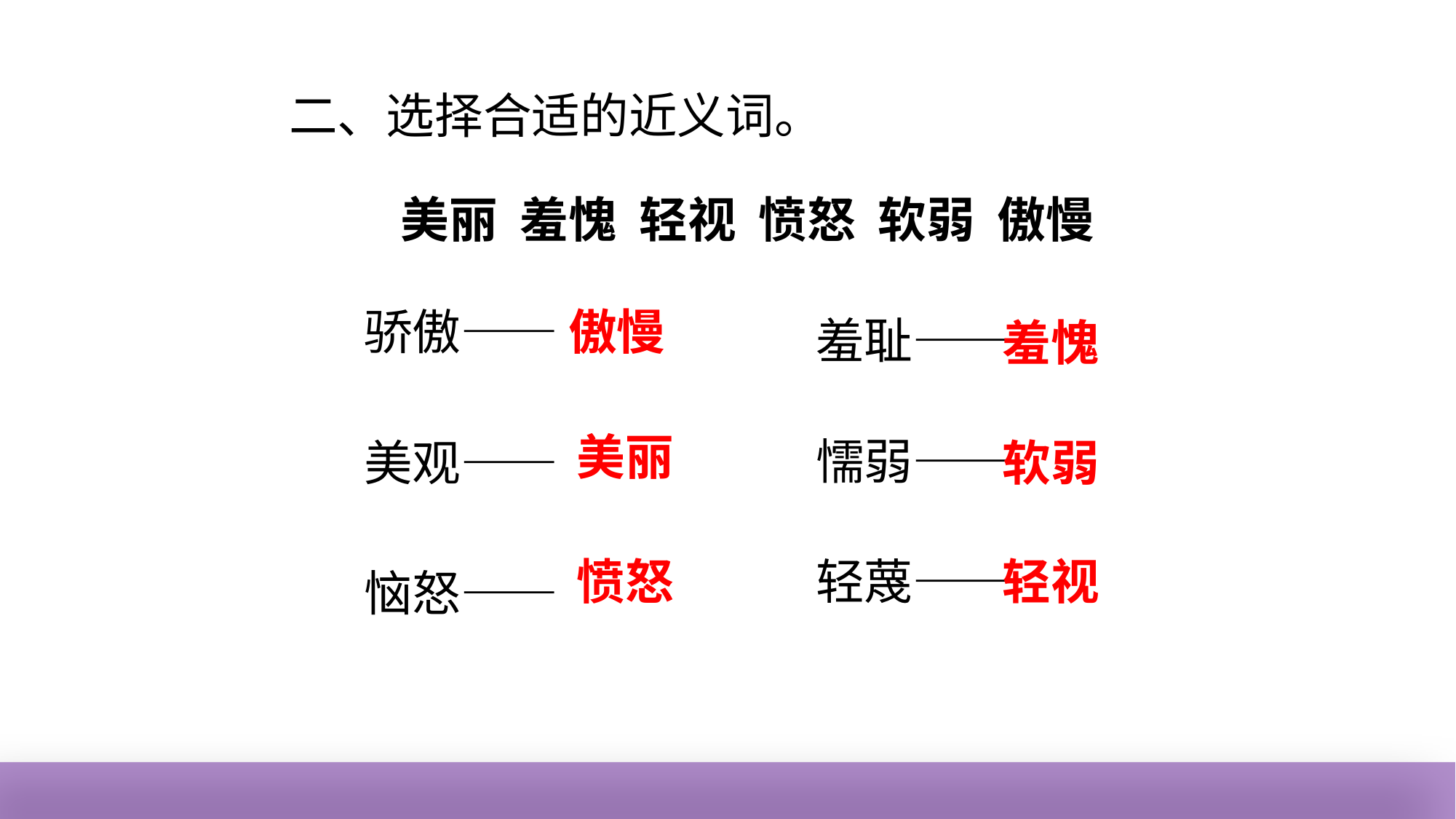

二、选择合适的近义词。
美丽  羞愧  轻视  愤怒  软弱  傲慢
骄傲——
傲慢
羞耻——
羞愧
美丽
懦弱——
美观——
软弱
愤怒
轻蔑——
轻视
恼怒——